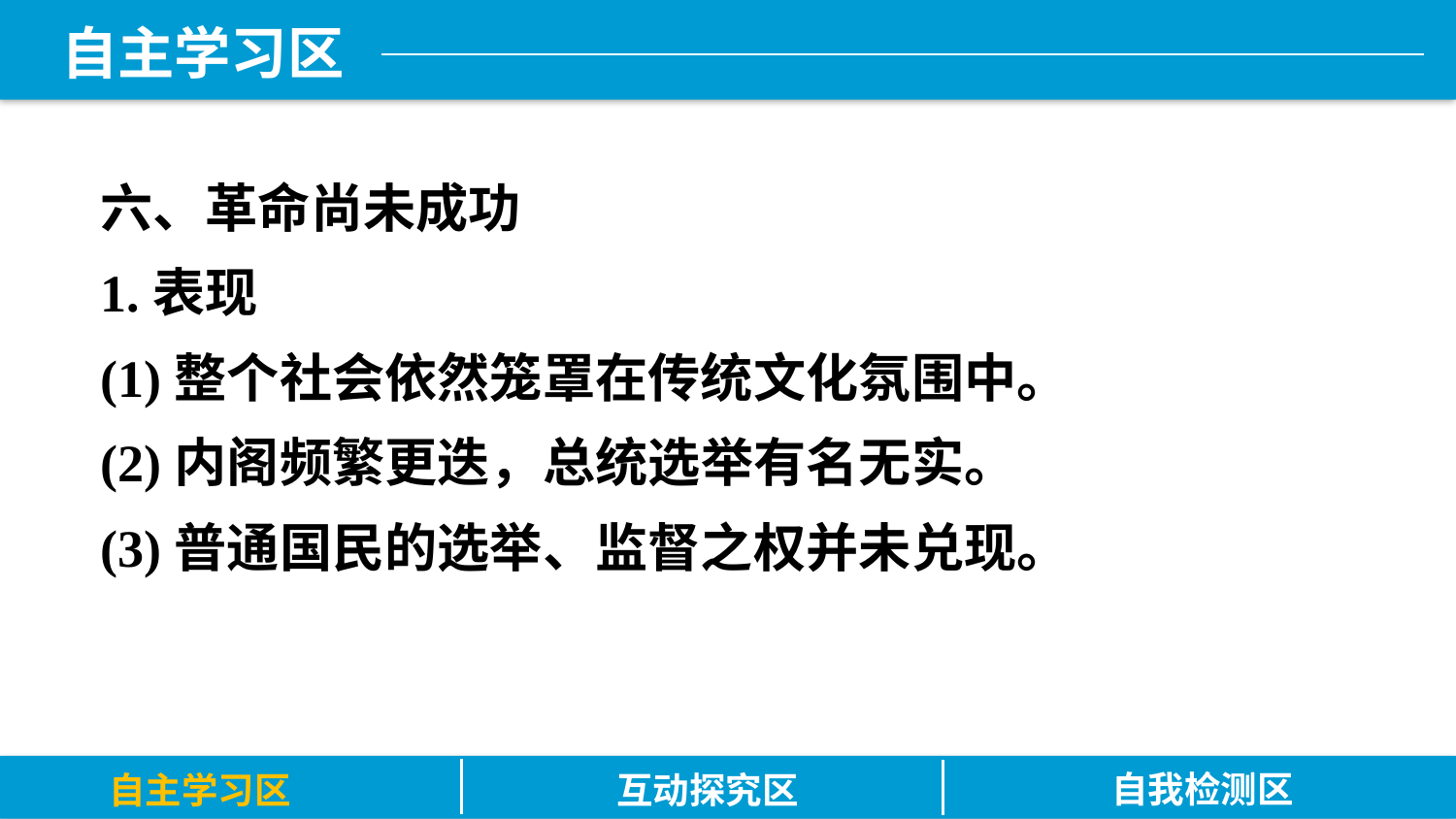

六、革命尚未成功
1.表现
(1)整个社会依然笼罩在传统文化氛围中。
(2)内阁频繁更迭，总统选举有名无实。
(3)普通国民的选举、监督之权并未兑现。
自我检测区
自主学习区
互动探究区